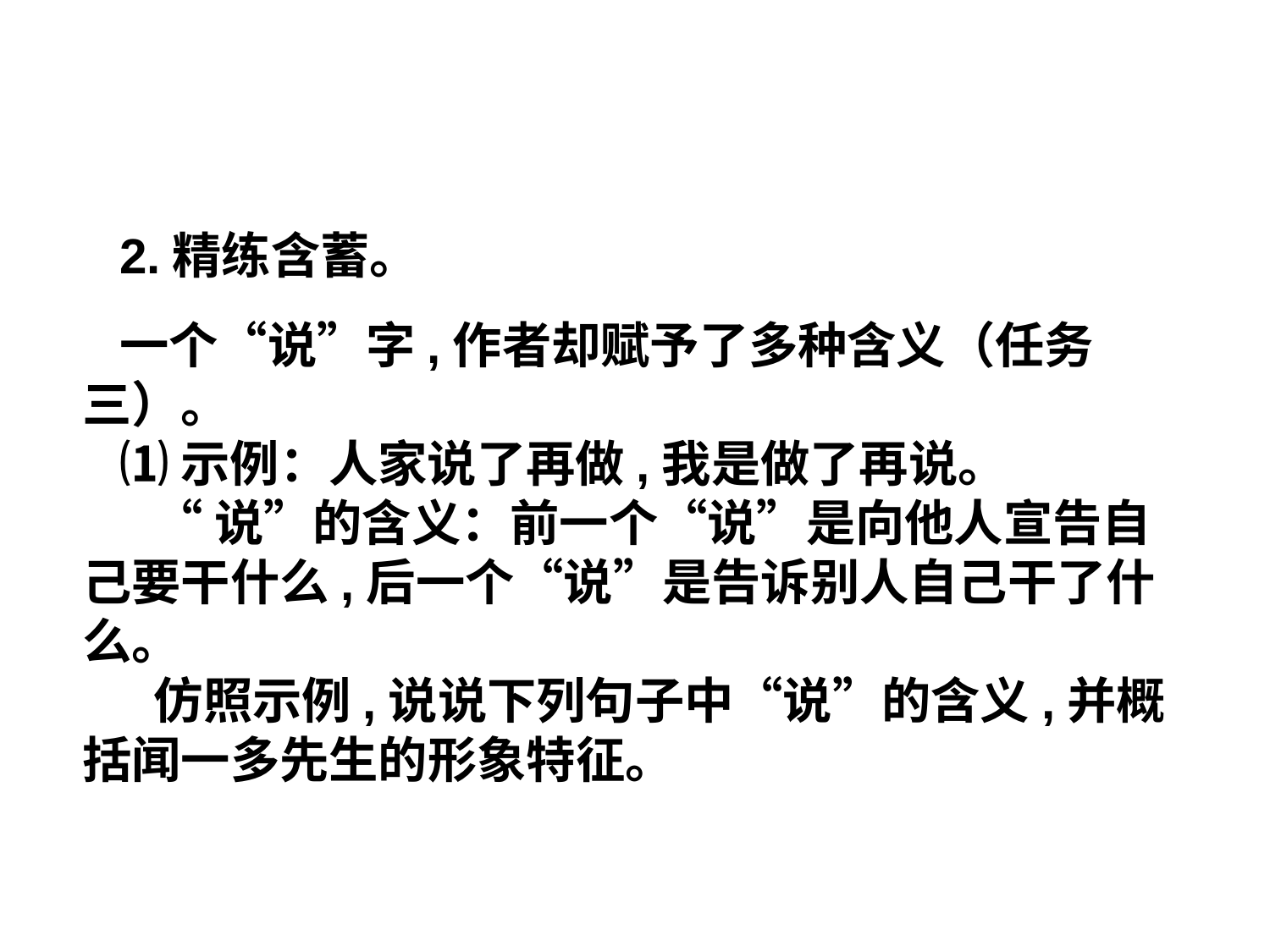

2.精练含蓄。
一个“说”字,作者却赋予了多种含义（任务三）。
⑴示例：人家说了再做,我是做了再说。
   “说”的含义：前一个“说”是向他人宣告自己要干什么,后一个“说”是告诉别人自己干了什么。
  仿照示例,说说下列句子中“说”的含义,并概括闻一多先生的形象特征。